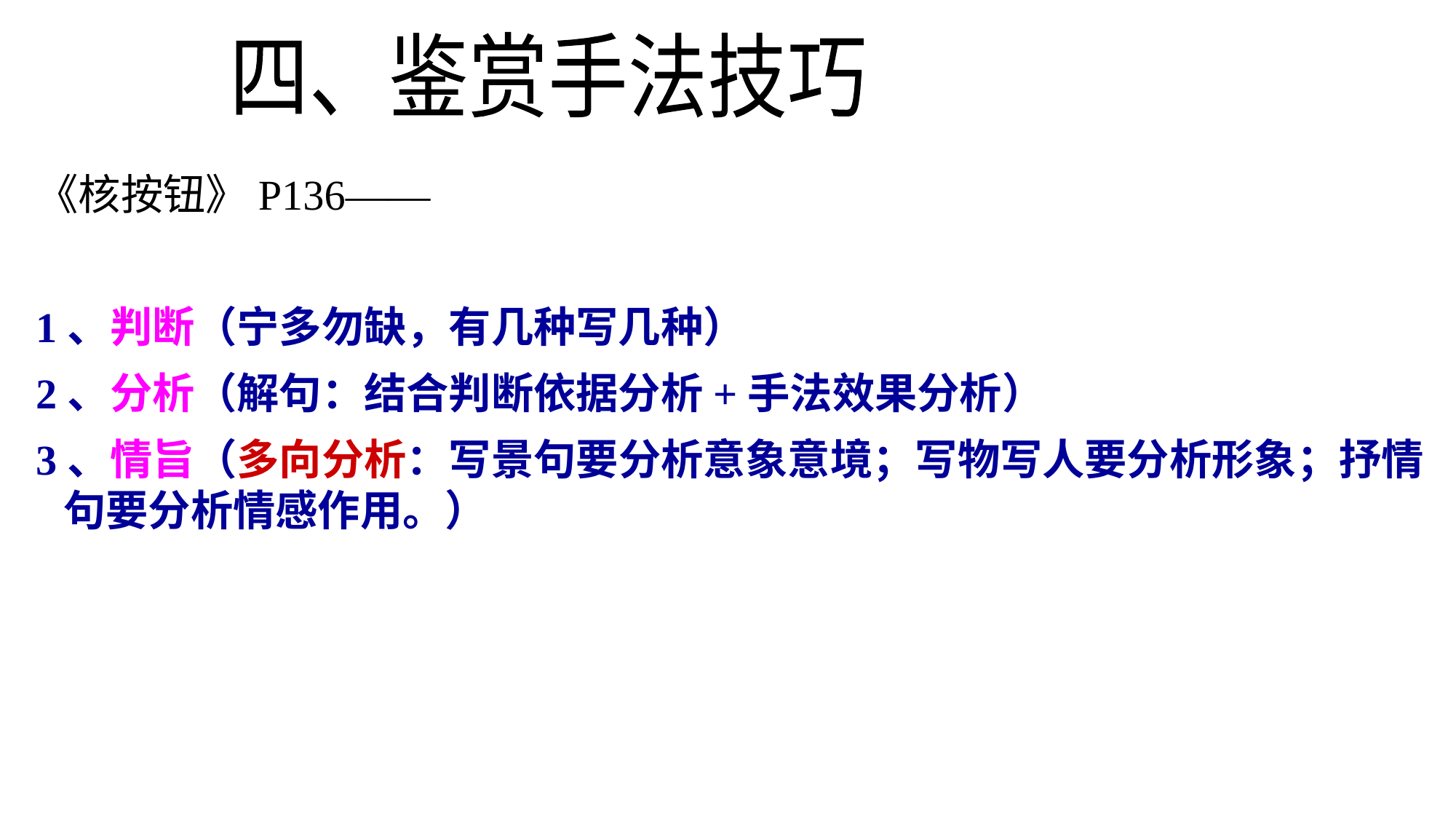

《核按钮》P136——

1、判断（宁多勿缺，有几种写几种）
2、分析（解句：结合判断依据分析+手法效果分析）
3、情旨（多向分析：写景句要分析意象意境；写物写人要分析形象；抒情句要分析情感作用。）

四、鉴赏手法技巧